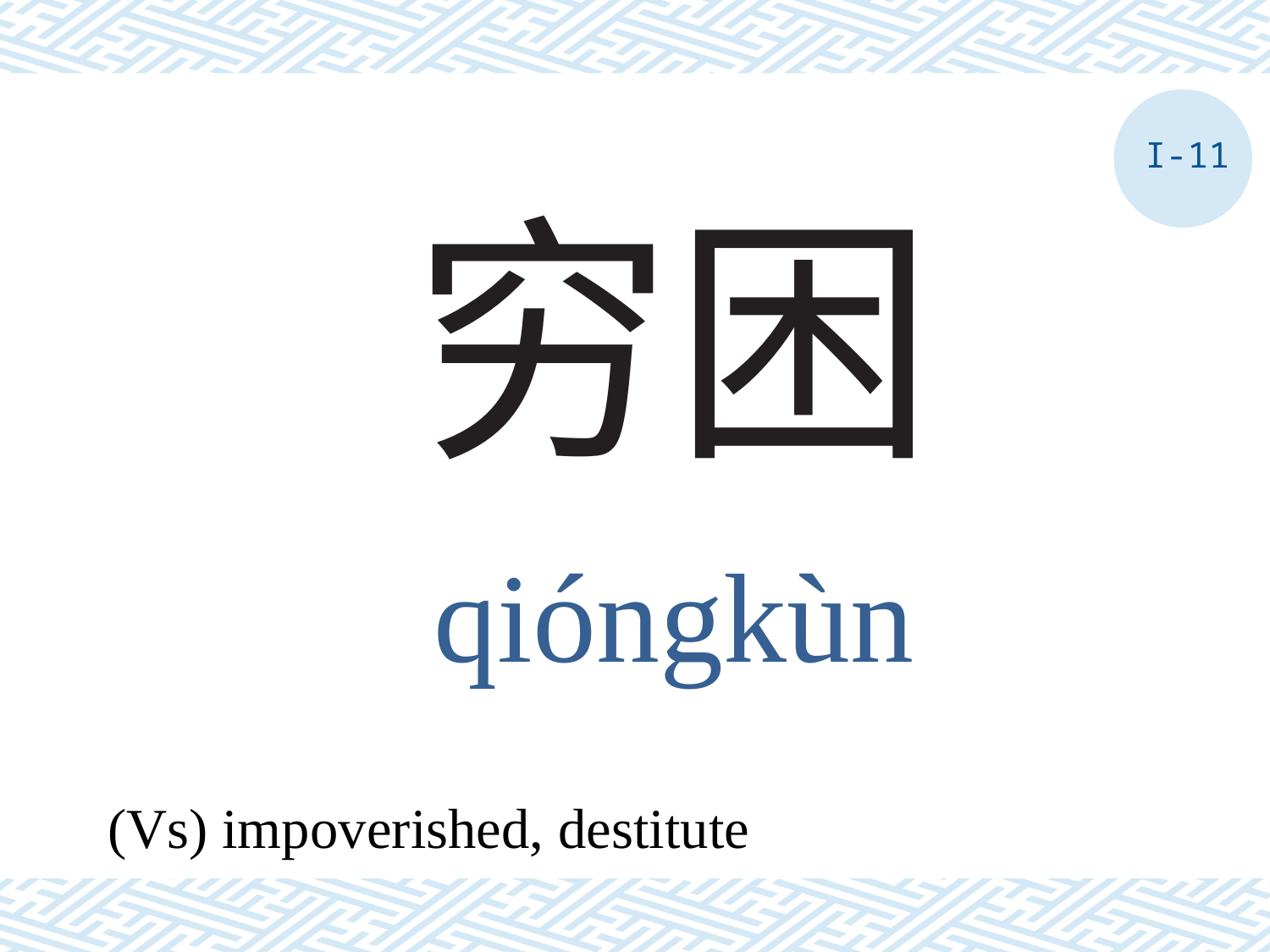

I-11

# 穷困
qióngkùn
(Vs) impoverished, destitute